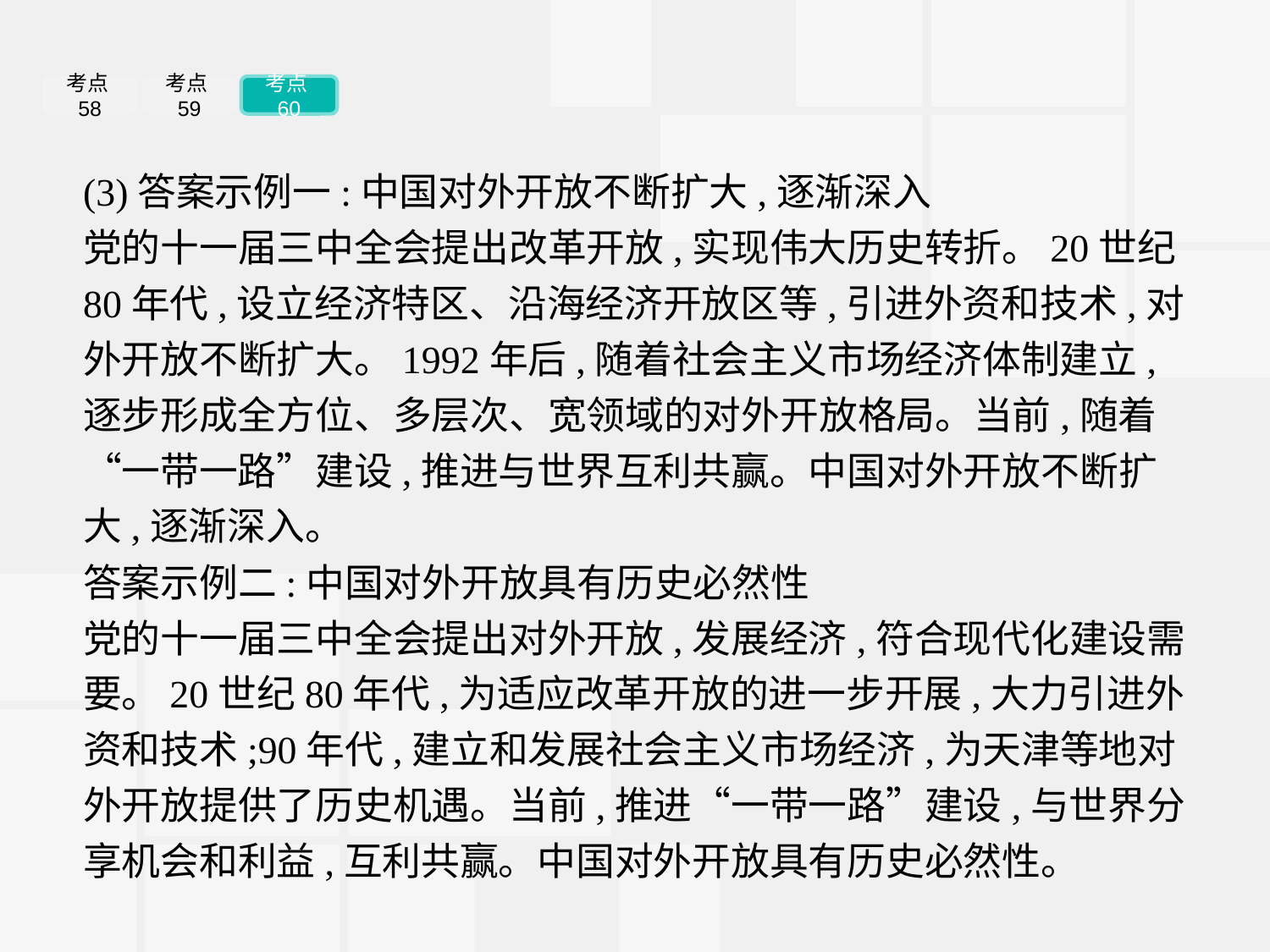

考点58
考点59
考点60
(3)答案示例一:中国对外开放不断扩大,逐渐深入
党的十一届三中全会提出改革开放,实现伟大历史转折。20世纪80年代,设立经济特区、沿海经济开放区等,引进外资和技术,对外开放不断扩大。1992年后,随着社会主义市场经济体制建立,逐步形成全方位、多层次、宽领域的对外开放格局。当前,随着“一带一路”建设,推进与世界互利共赢。中国对外开放不断扩大,逐渐深入。
答案示例二:中国对外开放具有历史必然性
党的十一届三中全会提出对外开放,发展经济,符合现代化建设需要。20世纪80年代,为适应改革开放的进一步开展,大力引进外资和技术;90年代,建立和发展社会主义市场经济,为天津等地对外开放提供了历史机遇。当前,推进“一带一路”建设,与世界分享机会和利益,互利共赢。中国对外开放具有历史必然性。